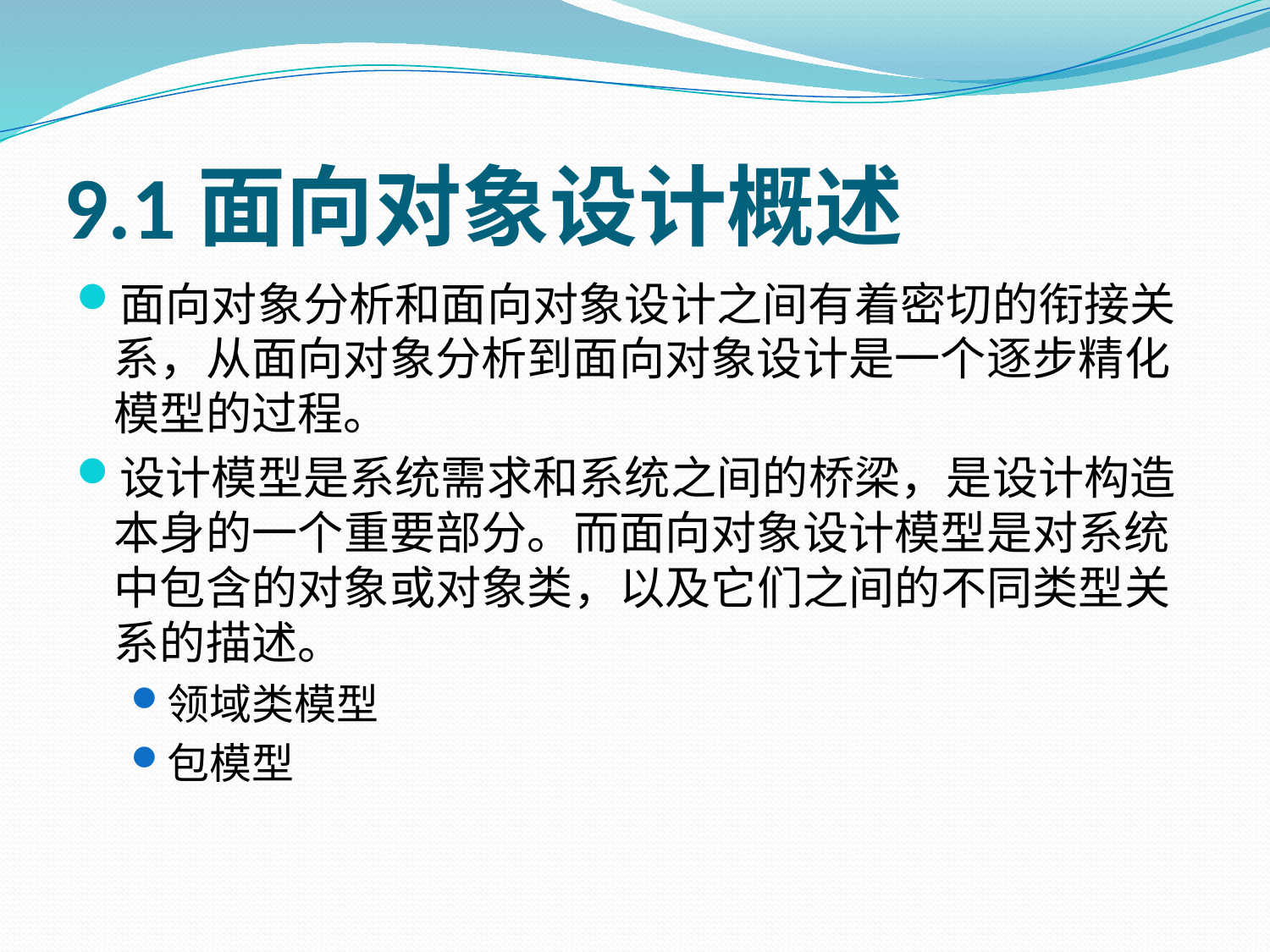

# 9.1面向对象设计概述
面向对象分析和面向对象设计之间有着密切的衔接关系，从面向对象分析到面向对象设计是一个逐步精化模型的过程。
设计模型是系统需求和系统之间的桥梁，是设计构造本身的一个重要部分。而面向对象设计模型是对系统中包含的对象或对象类，以及它们之间的不同类型关系的描述。
领域类模型
包模型